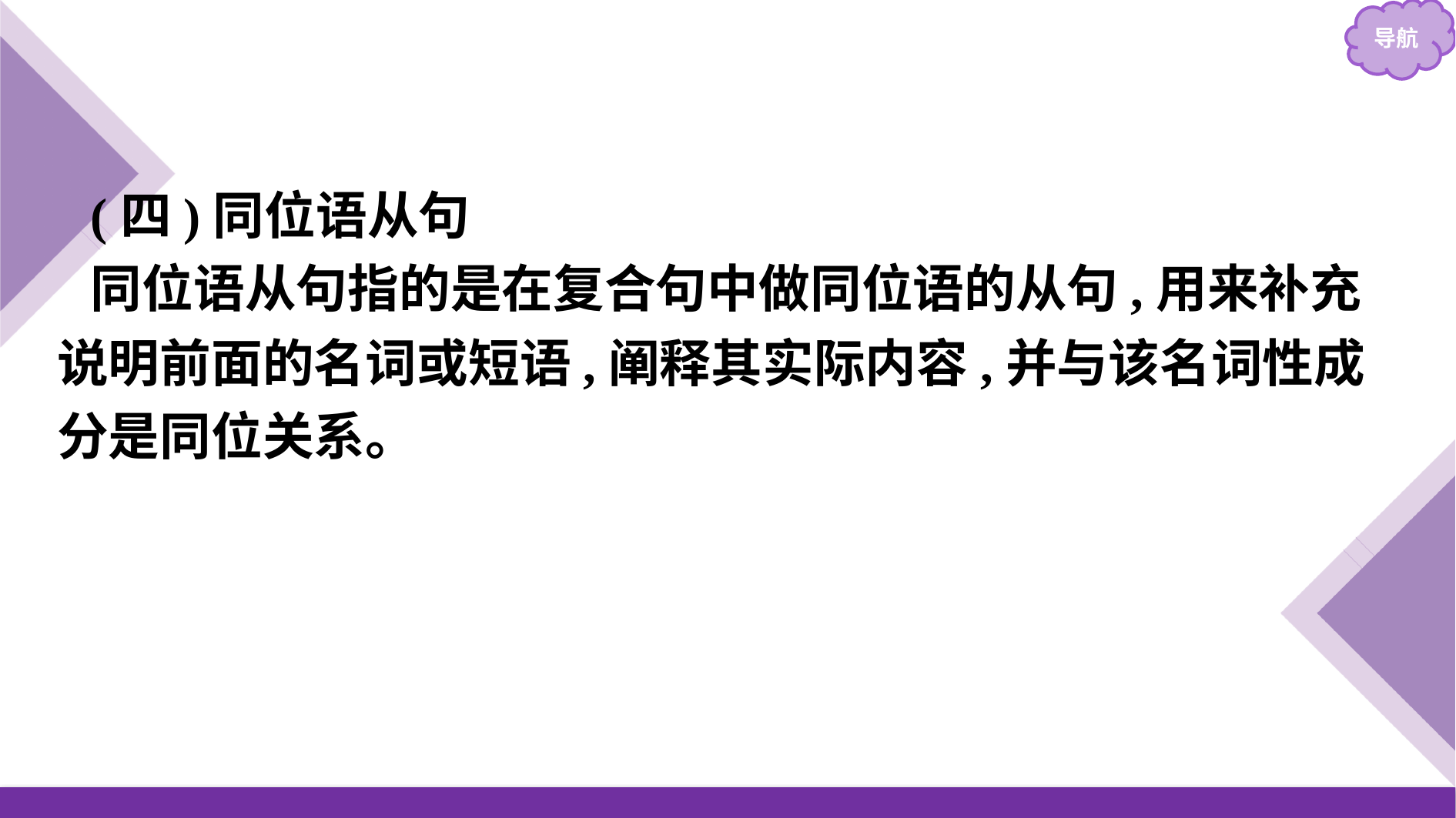

(四)同位语从句
同位语从句指的是在复合句中做同位语的从句,用来补充说明前面的名词或短语,阐释其实际内容,并与该名词性成分是同位关系。